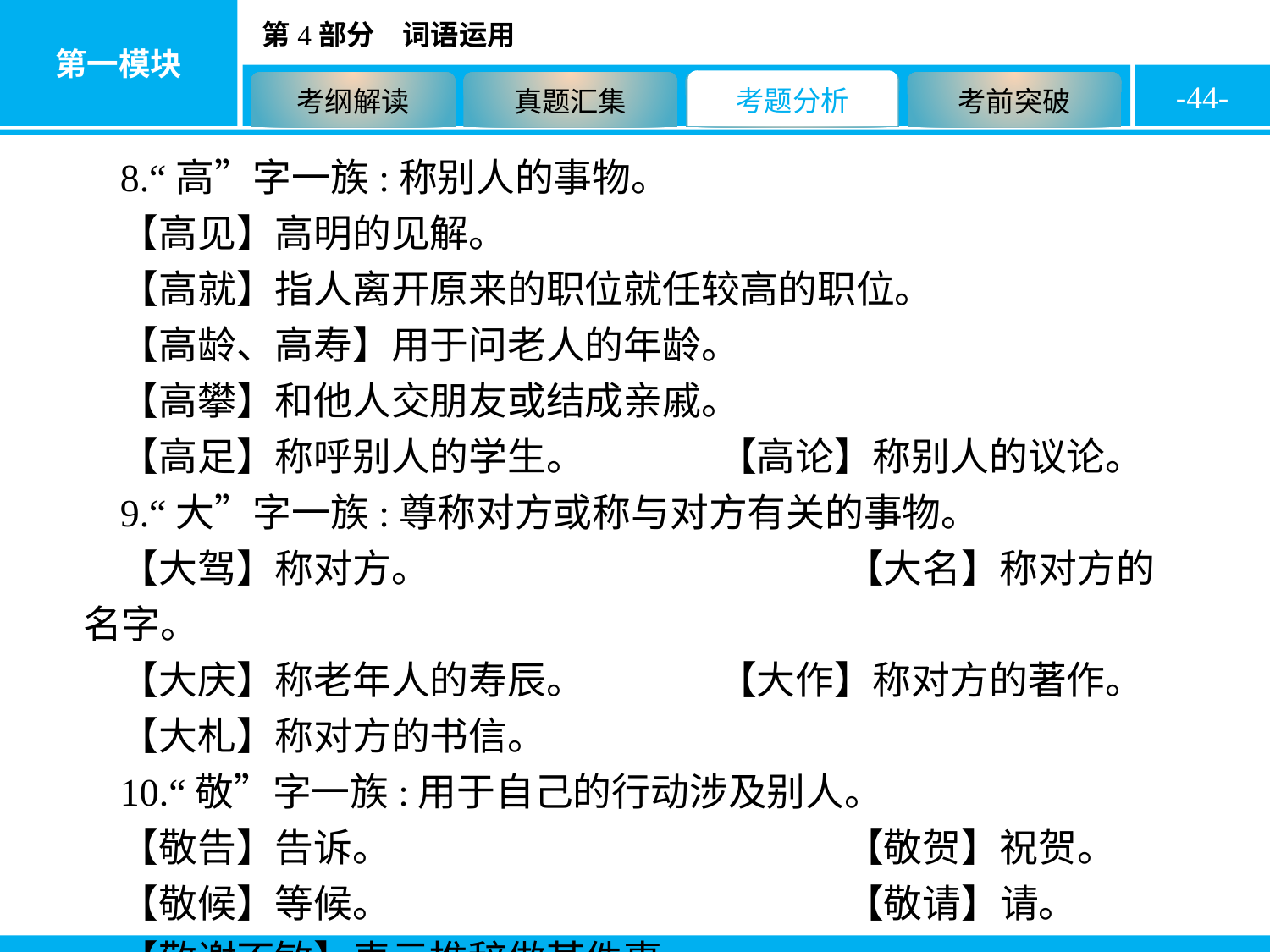

-44-
8.“高”字一族:称别人的事物。
【高见】高明的见解。
【高就】指人离开原来的职位就任较高的职位。
【高龄、高寿】用于问老人的年龄。
【高攀】和他人交朋友或结成亲戚。
【高足】称呼别人的学生。　	【高论】称别人的议论。
9.“大”字一族:尊称对方或称与对方有关的事物。
【大驾】称对方。　			【大名】称对方的名字。
【大庆】称老年人的寿辰。　	【大作】称对方的著作。
【大札】称对方的书信。
10.“敬”字一族:用于自己的行动涉及别人。
【敬告】告诉。　				【敬贺】祝贺。
【敬候】等候。　				【敬请】请。
【敬谢不敏】表示推辞做某件事。